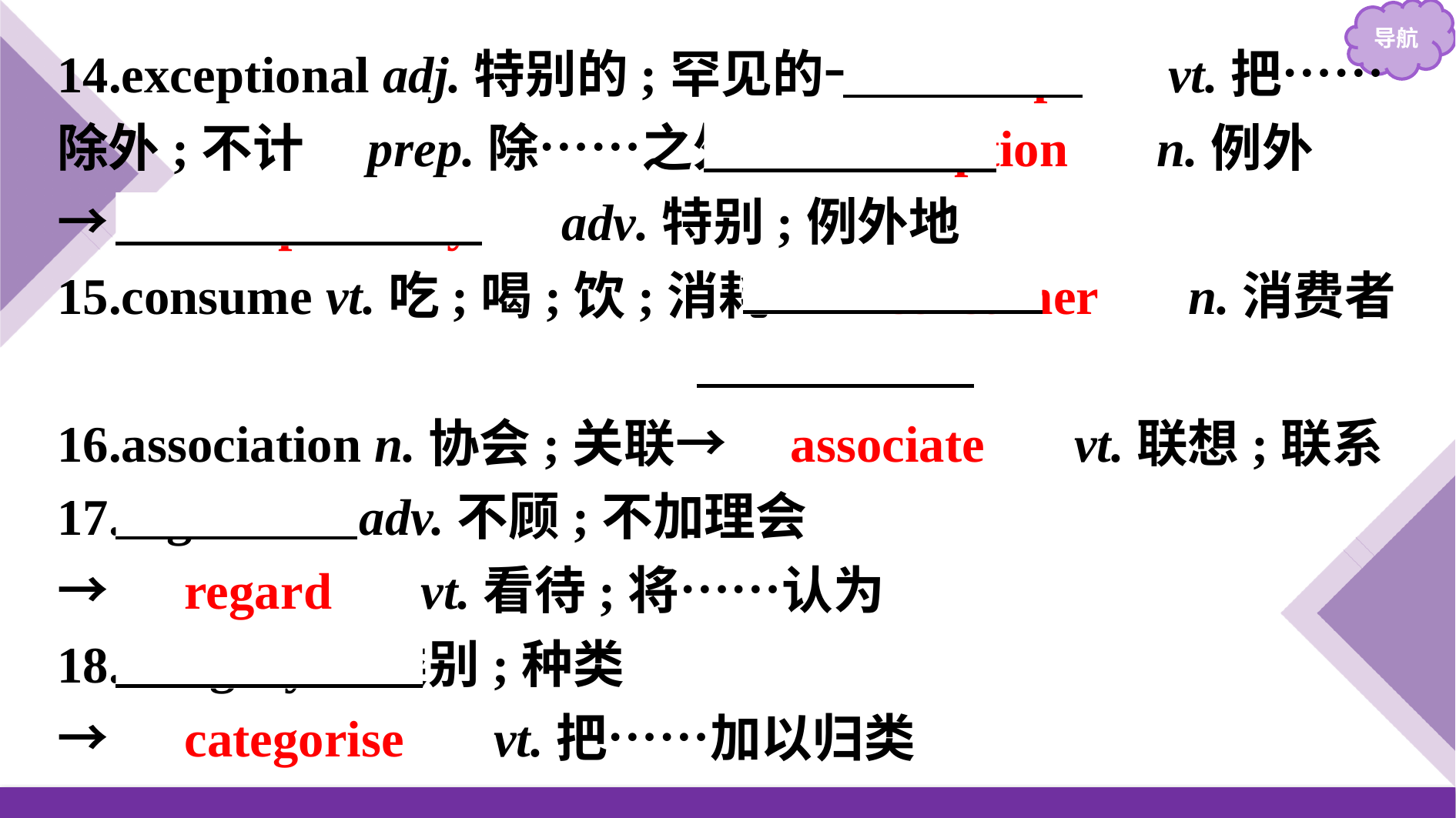

14.exceptional adj.特别的;罕见的→　except　 vt.把……除外;不计　prep.除……之外→　exception　 n.例外
→　exceptionally　 adv.特别;例外地
15.consume vt.吃;喝;饮;消耗→　consumer　 n.消费者
16.association n.协会;关联→　associate　 vt.联想;联系
17.regardless adv.不顾;不加理会
→　regard　 vt.看待;将……认为
18.category n.类别;种类
→　categorise　 vt.把……加以归类